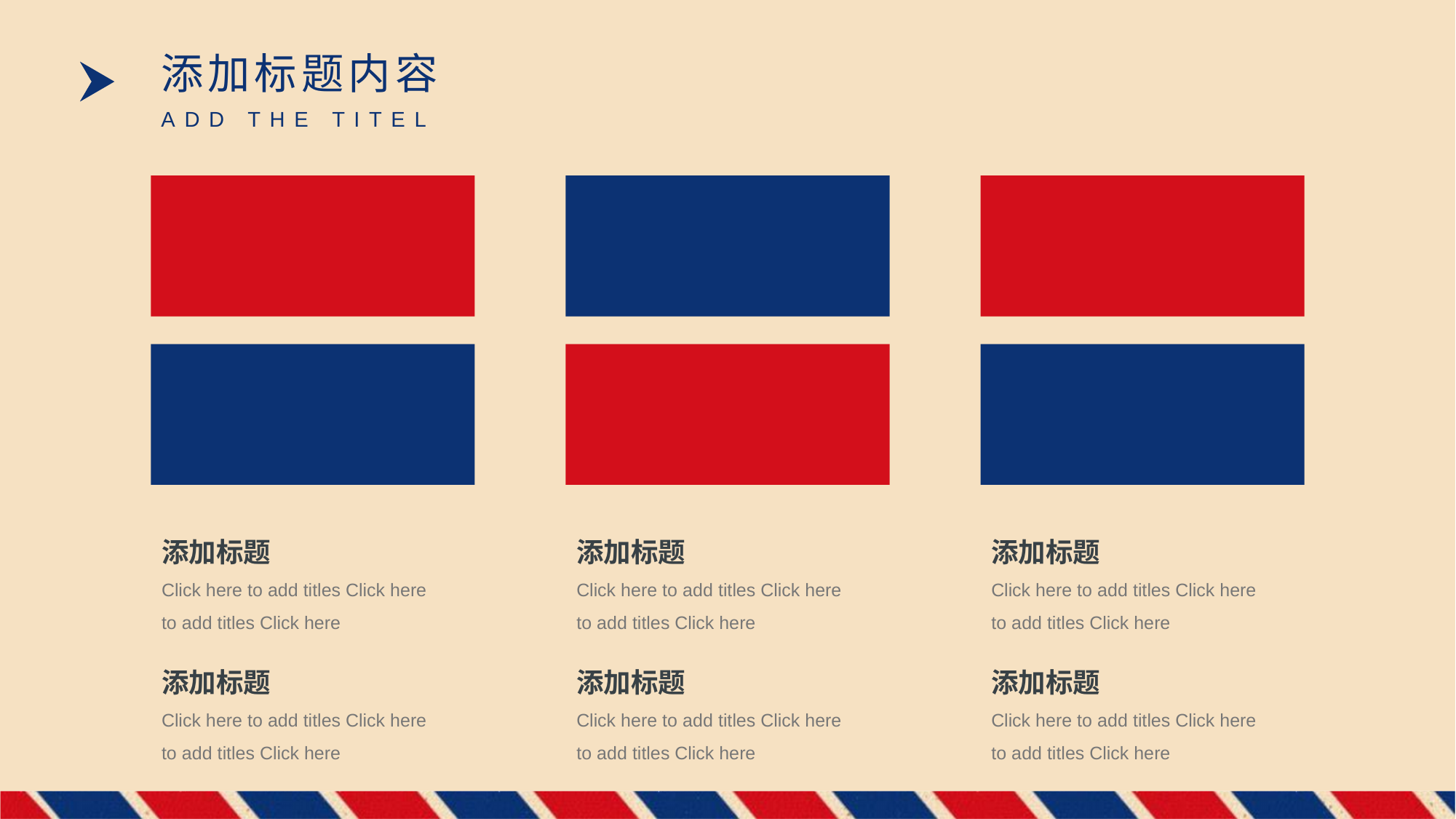

添加标题内容

ADD THE TITEL

添加标题
Click here to add titles Click here to add titles Click here
添加标题
Click here to add titles Click here to add titles Click here
添加标题
Click here to add titles Click here to add titles Click here
添加标题
Click here to add titles Click here to add titles Click here
添加标题
Click here to add titles Click here to add titles Click here
添加标题
Click here to add titles Click here to add titles Click here